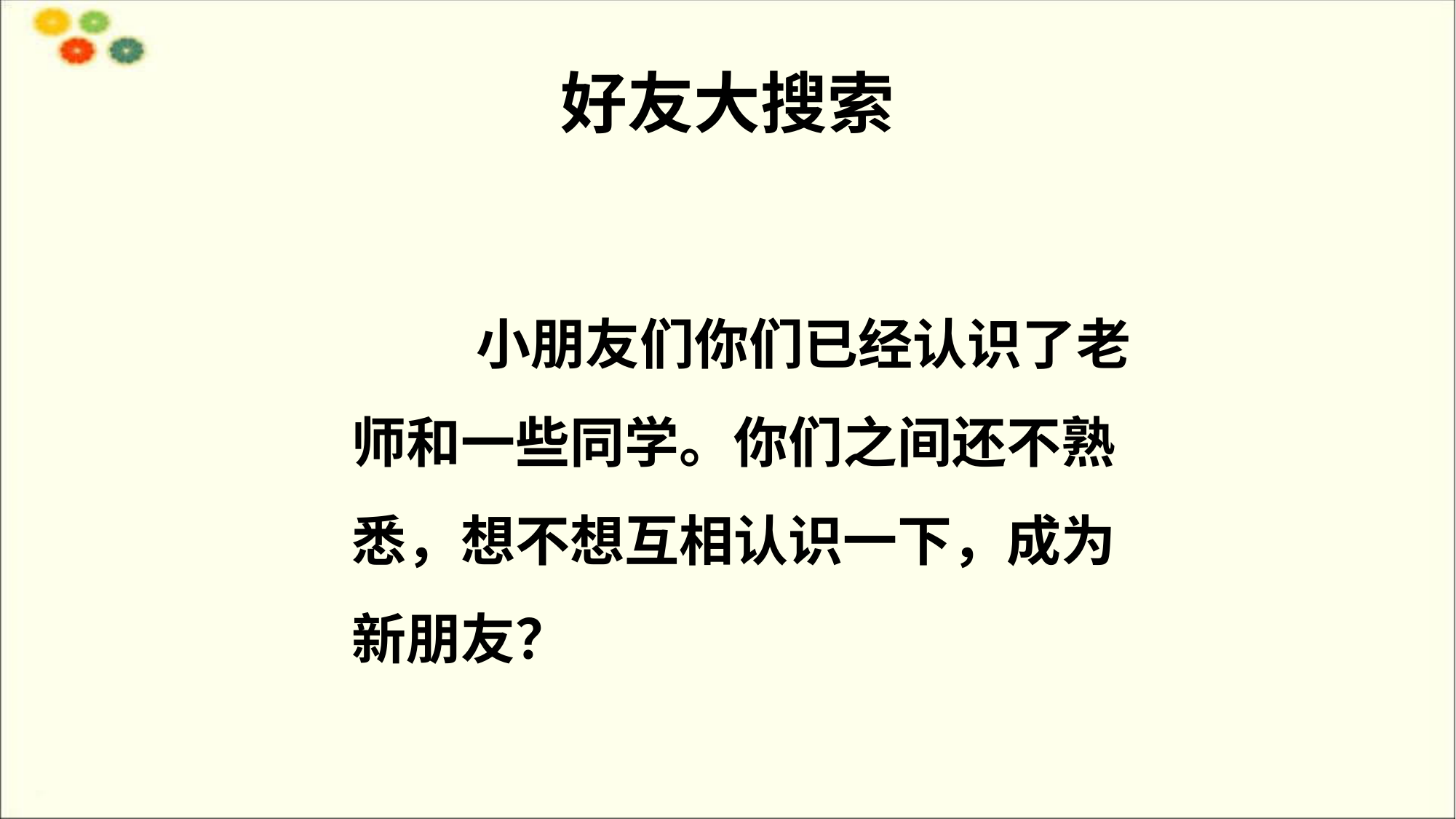

# 好友大搜索
         小朋友们你们已经认识了老师和一些同学。你们之间还不熟悉，想不想互相认识一下，成为新朋友？